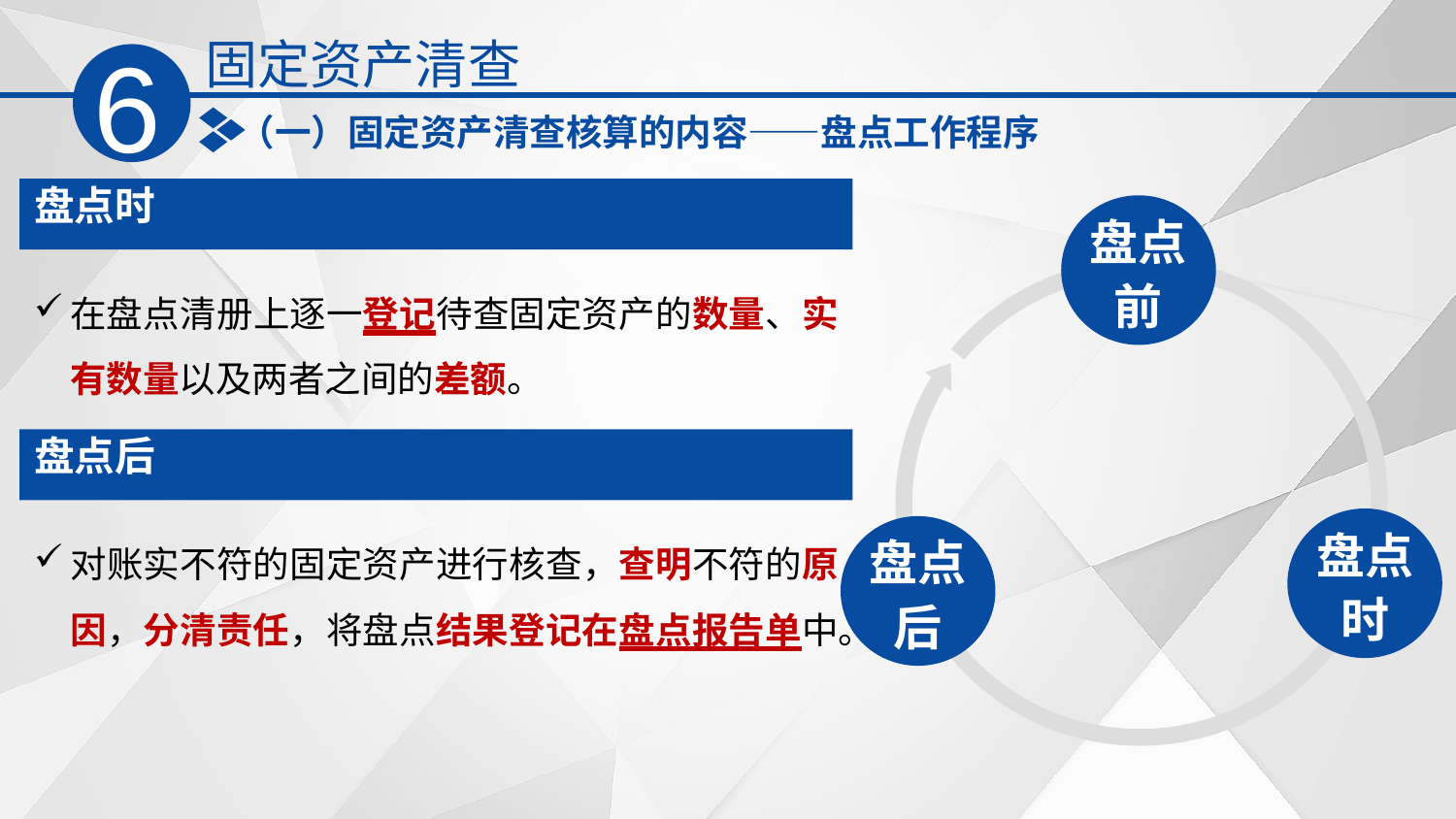

固定资产清查
6

（一）固定资产清查核算的内容——盘点工作程序

盘点时
盘点前

盘点时
盘点后
在盘点清册上逐一登记待查固定资产的数量、实有数量以及两者之间的差额。
盘点后
对账实不符的固定资产进行核查，查明不符的原因，分清责任，将盘点结果登记在盘点报告单中。